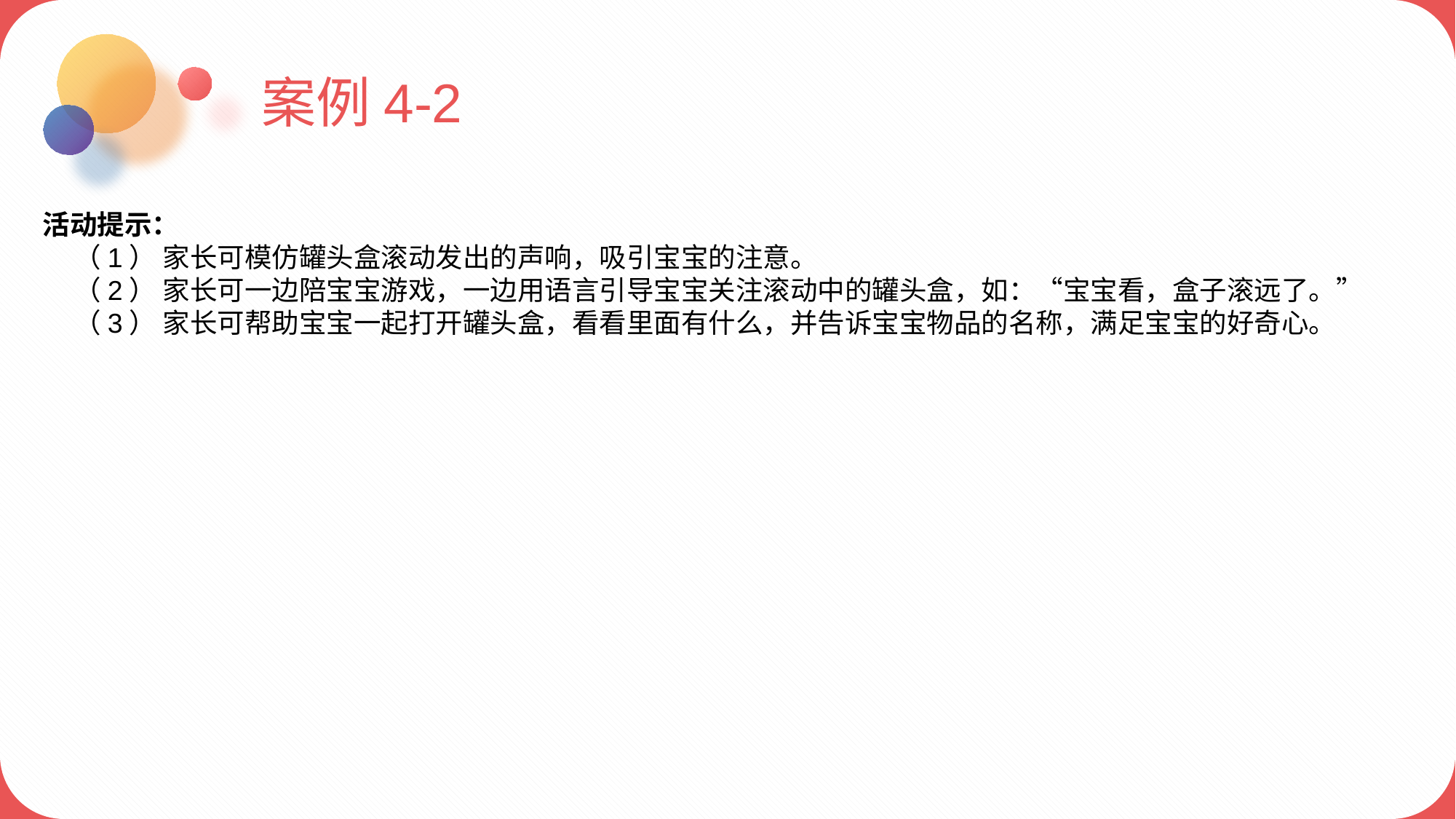

案例4-2
活动提示：
    （1） 家长可模仿罐头盒滚动发出的声响，吸引宝宝的注意。
    （2） 家长可一边陪宝宝游戏，一边用语言引导宝宝关注滚动中的罐头盒，如：“宝宝看，盒子滚远了。”
    （3） 家长可帮助宝宝一起打开罐头盒，看看里面有什么，并告诉宝宝物品的名称，满足宝宝的好奇心。